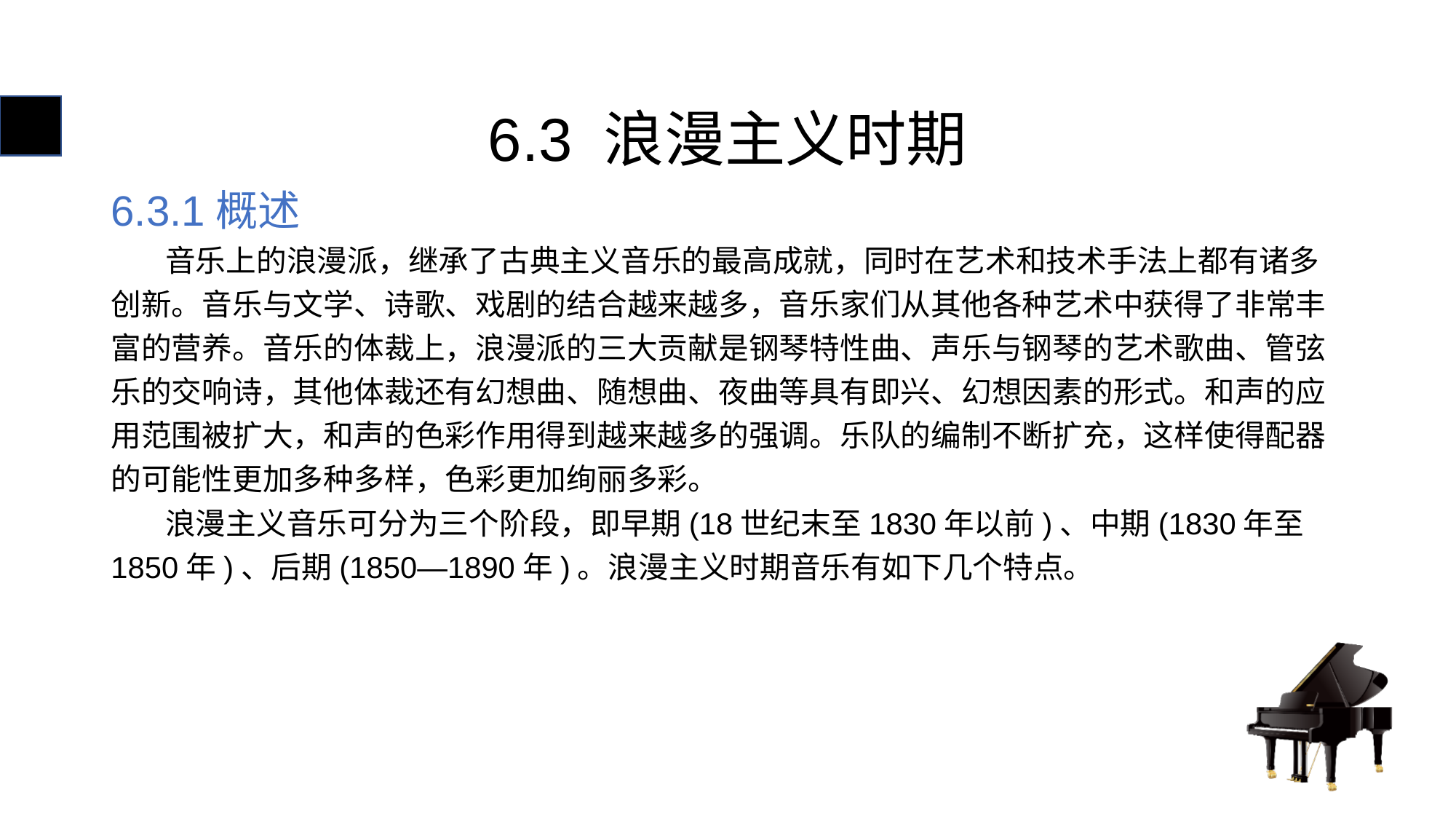

# 6.3 浪漫主义时期
6.3.1概述
       音乐上的浪漫派，继承了古典主义音乐的最高成就，同时在艺术和技术手法上都有诸多创新。音乐与文学、诗歌、戏剧的结合越来越多，音乐家们从其他各种艺术中获得了非常丰富的营养。音乐的体裁上，浪漫派的三大贡献是钢琴特性曲、声乐与钢琴的艺术歌曲、管弦乐的交响诗，其他体裁还有幻想曲、随想曲、夜曲等具有即兴、幻想因素的形式。和声的应用范围被扩大，和声的色彩作用得到越来越多的强调。乐队的编制不断扩充，这样使得配器的可能性更加多种多样，色彩更加绚丽多彩。
       浪漫主义音乐可分为三个阶段，即早期(18世纪末至1830年以前)、中期(1830年至1850年)、后期(1850—1890年)。浪漫主义时期音乐有如下几个特点。